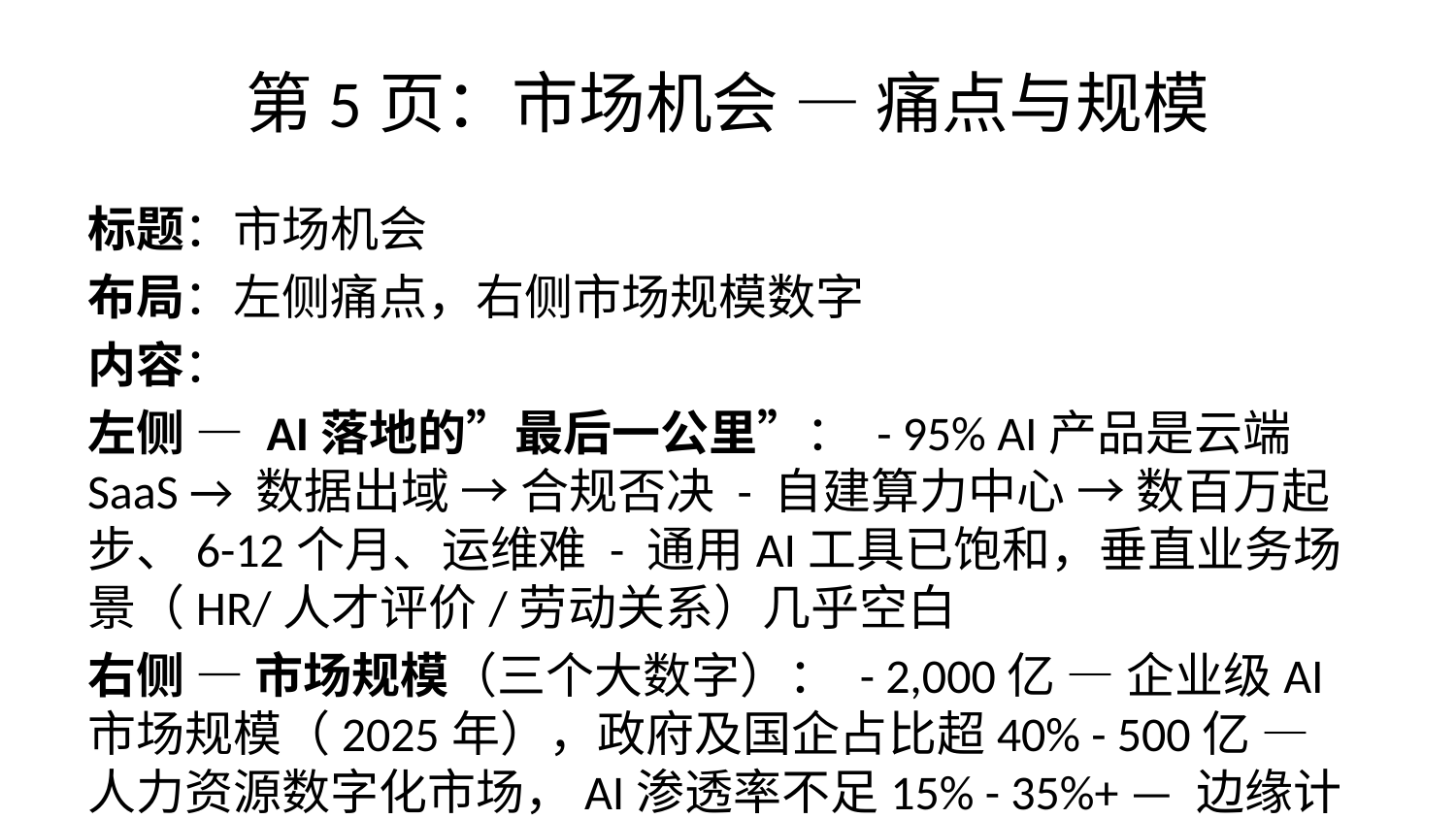

# 第5页：市场机会 — 痛点与规模
标题：市场机会
布局：左侧痛点，右侧市场规模数字
内容：
左侧 — AI落地的”最后一公里”： - 95% AI产品是云端SaaS → 数据出域 → 合规否决 - 自建算力中心 → 数百万起步、6-12个月、运维难 - 通用AI工具已饱和，垂直业务场景（HR/人才评价/劳动关系）几乎空白
右侧 — 市场规模（三个大数字）： - 2,000亿 — 企业级AI市场规模（2025年），政府及国企占比超40% - 500亿 — 人力资源数字化市场，AI渗透率不足15% - 35%+ — 边缘计算市场年复合增长率
视觉建议：左侧用流程图式痛点链（云端→出域→否决），右侧三个大数字用品牌色渐变，数字下方小字说明